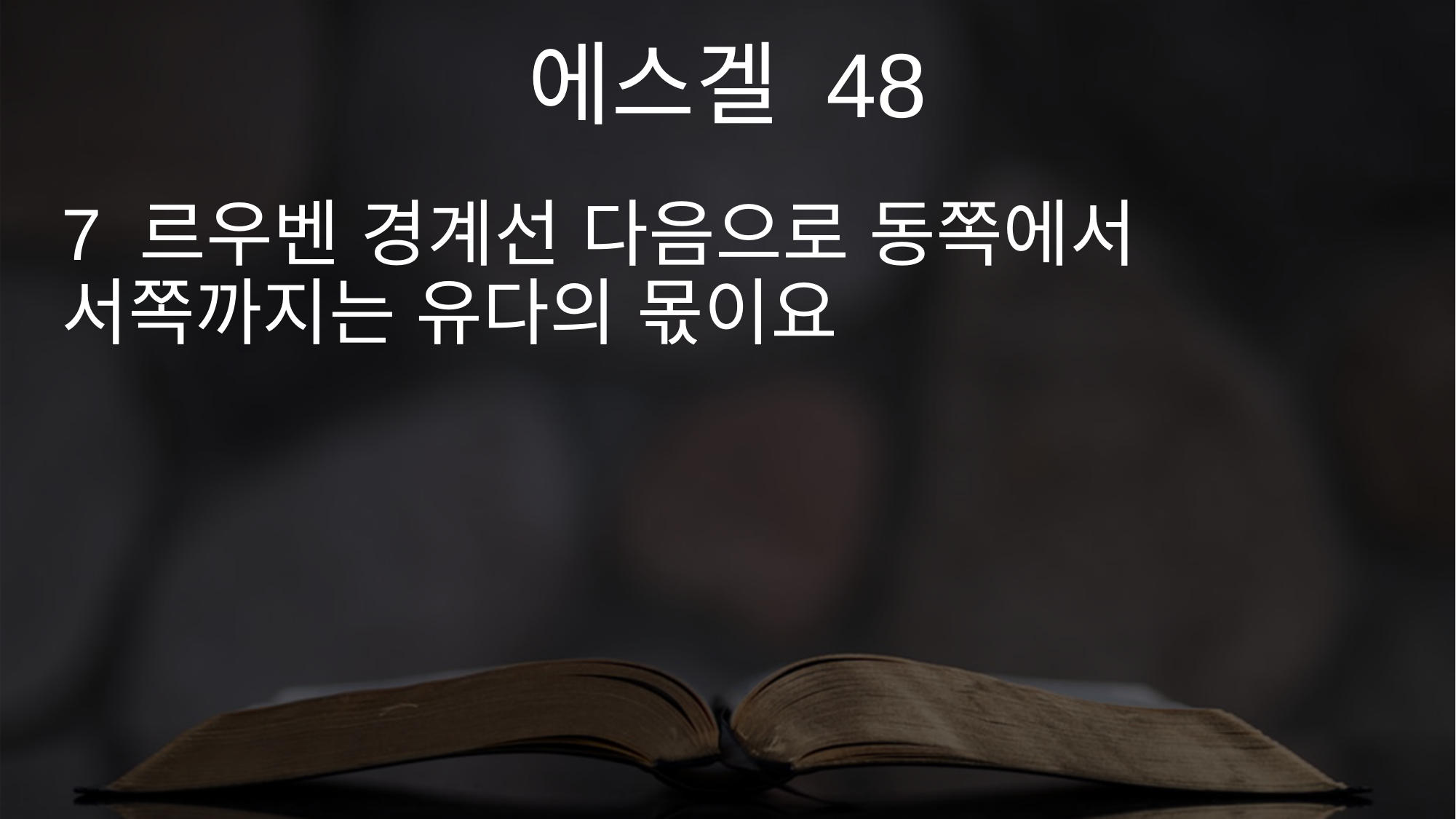

에스겔 48
7 르우벤 경계선 다음으로 동쪽에서 서쪽까지는 유다의 몫이요